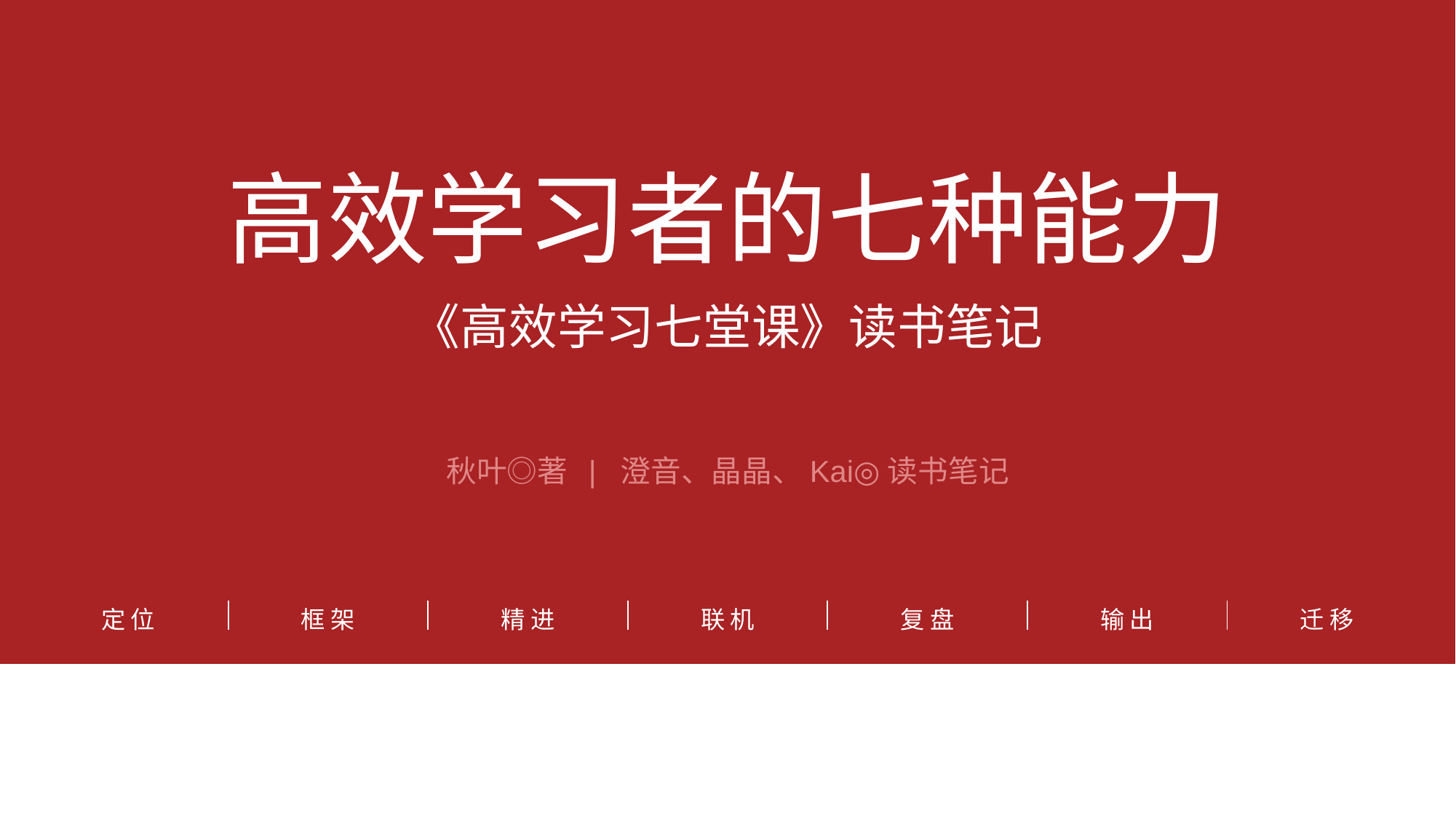

高效学习者的七种能力
《高效学习七堂课》读书笔记
秋叶◎著  |  澄音、晶晶、Kai◎读书笔记
| 定 位 | 框 架 | 精 进 | 联 机 | 复 盘 | 输 出 | 迁 移 |
| --- | --- | --- | --- | --- | --- | --- |